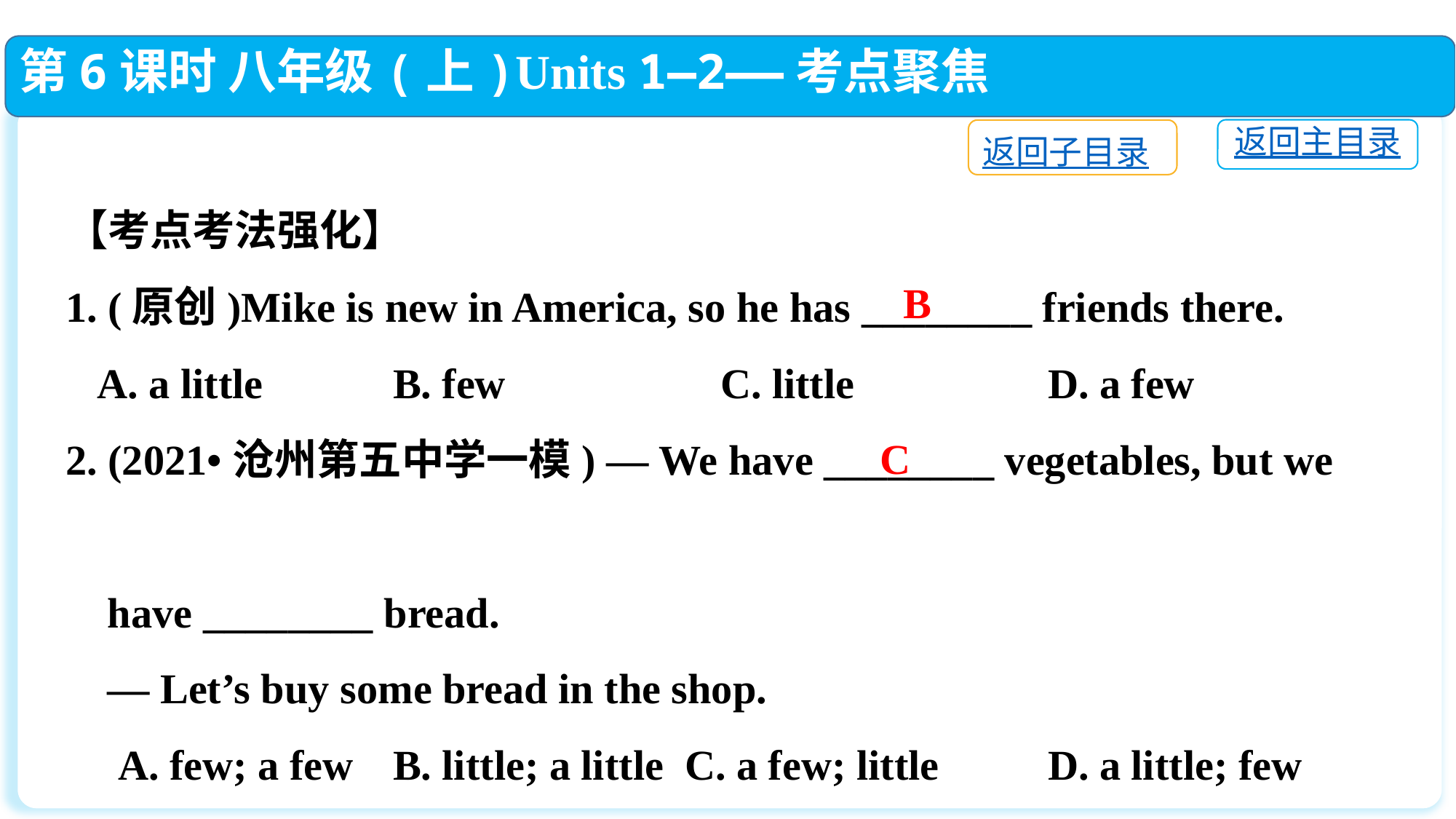

第6课时 八年级(上)Units 1—2——考点聚焦

返回主目录

返回子目录
【考点考法强化】
1. (原创)Mike is new in America, so he has ________ friends there.
   A. a little		B. few		C. little		D. a few
2. (2021•沧州第五中学一模) — We have ________ vegetables, but we
    have ________ bread.
    — Let’s buy some bread in the shop.
     A. few; a few	B. little; a little  C. a few; little	D. a little; few
B
C